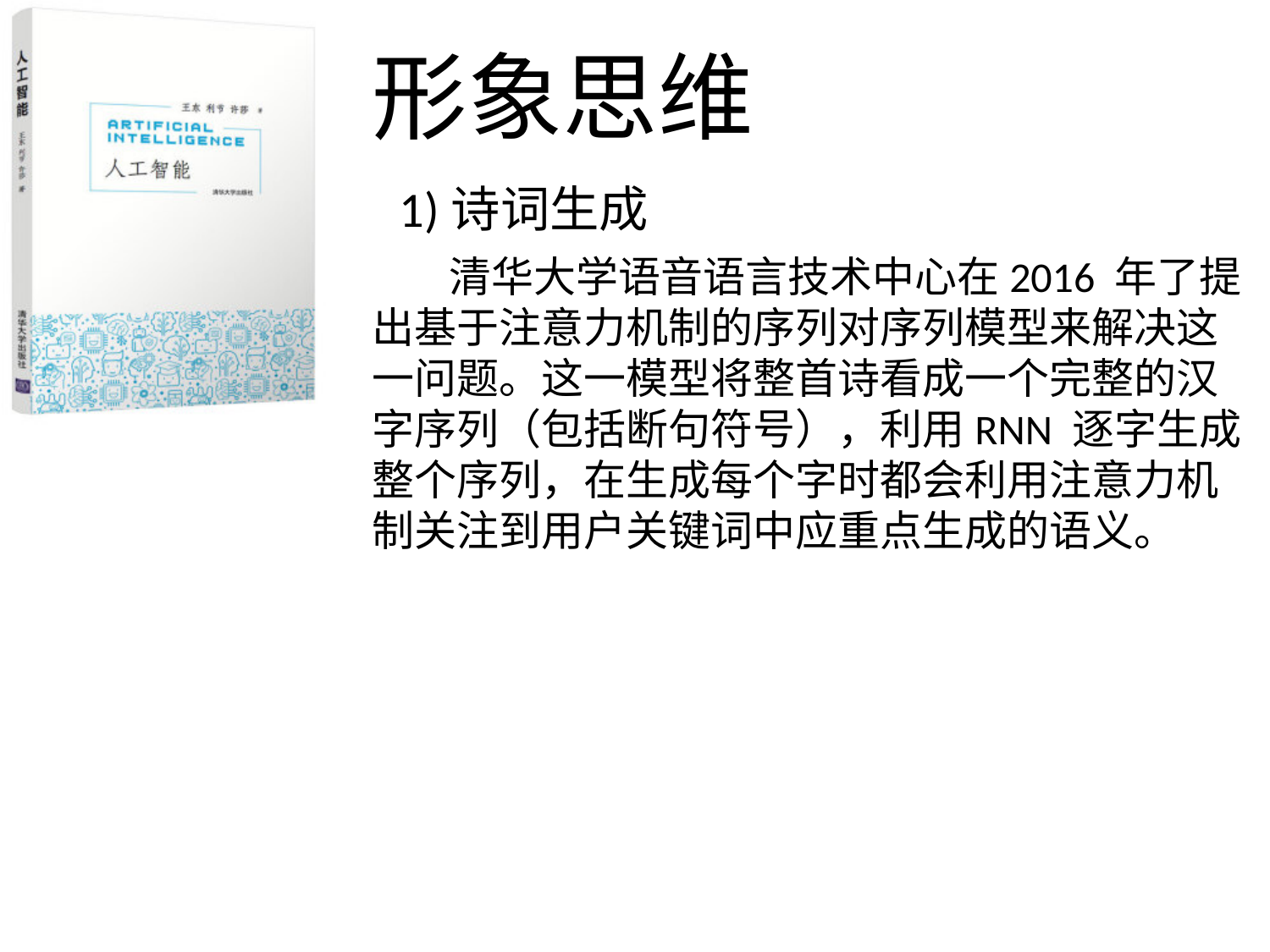

形象思维
1)诗词生成
       清华大学语音语言技术中心在2016 年了提出基于注意力机制的序列对序列模型来解决这一问题。这一模型将整首诗看成一个完整的汉字序列（包括断句符号），利用RNN 逐字生成整个序列，在生成每个字时都会利用注意力机制关注到用户关键词中应重点生成的语义。